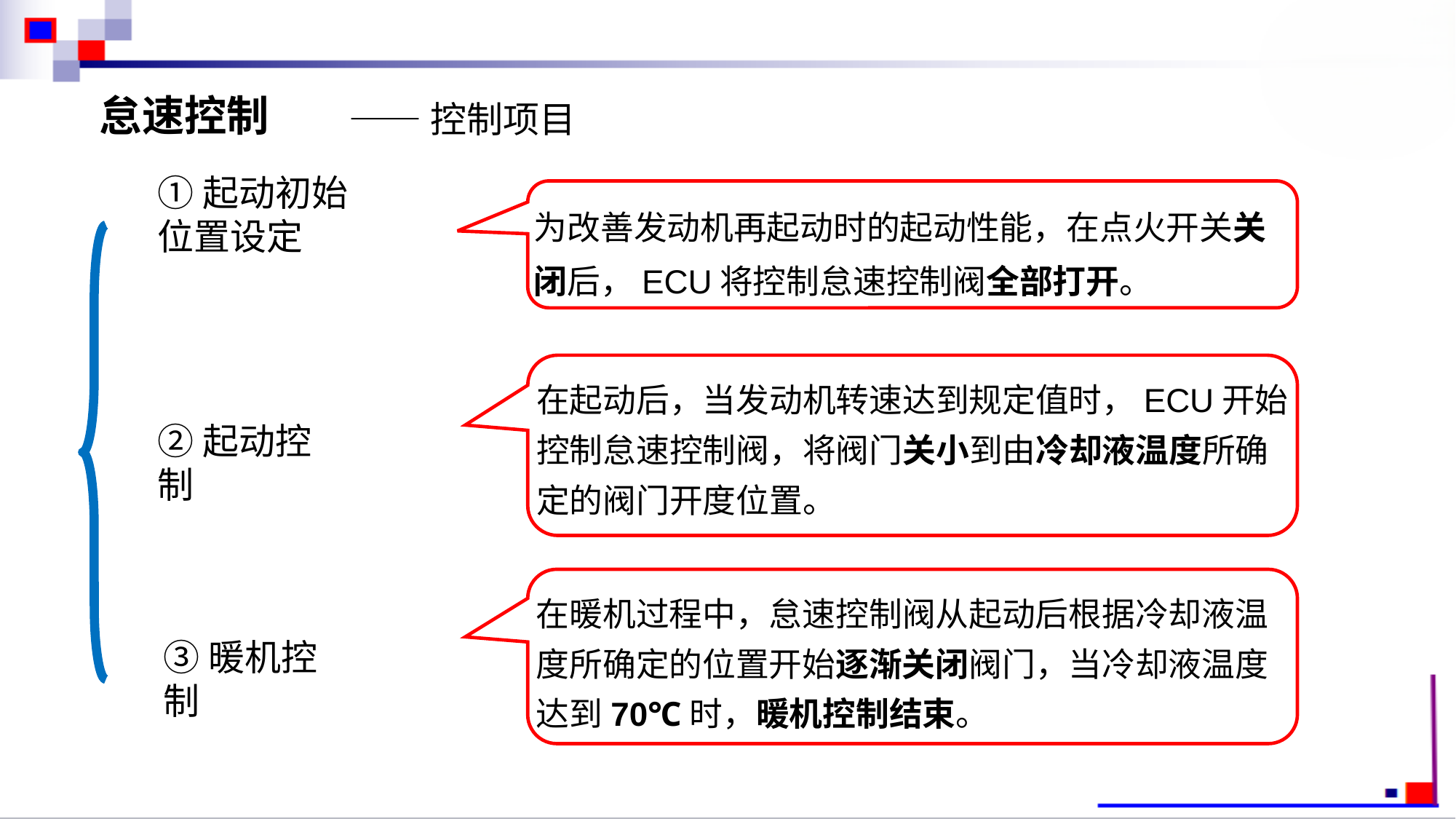

怠速控制
——控制项目
①起动初始位置设定
为改善发动机再起动时的起动性能，在点火开关关闭后，ECU将控制怠速控制阀全部打开。

在起动后，当发动机转速达到规定值时，ECU开始控制怠速控制阀，将阀门关小到由冷却液温度所确定的阀门开度位置。
②起动控制
在暖机过程中，怠速控制阀从起动后根据冷却液温度所确定的位置开始逐渐关闭阀门，当冷却液温度达到70℃时，暖机控制结束。
③暖机控制